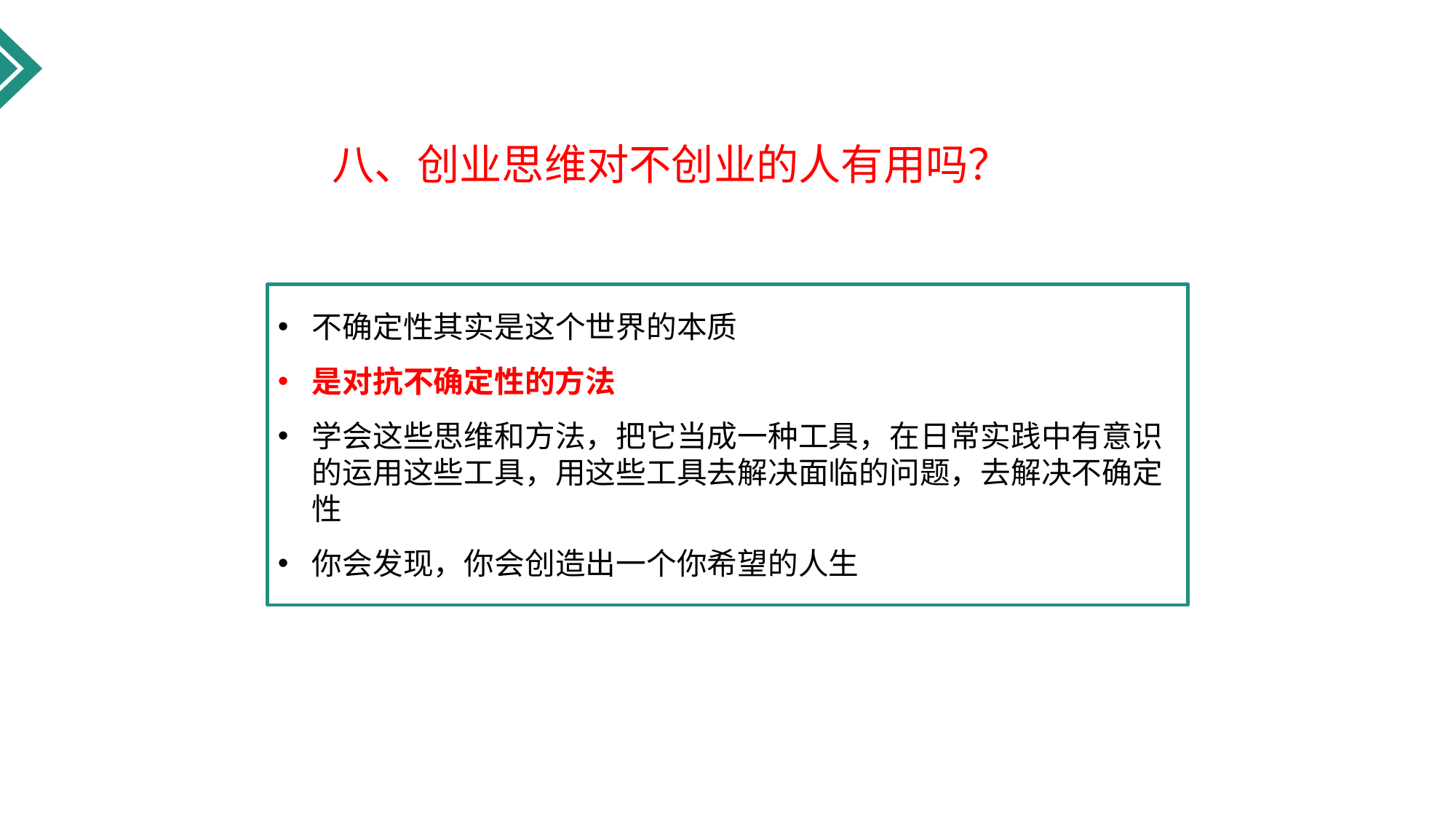

# 八、创业思维对不创业的人有用吗？
不确定性其实是这个世界的本质
是对抗不确定性的方法
学会这些思维和方法，把它当成一种工具，在日常实践中有意识的运用这些工具，用这些工具去解决面临的问题，去解决不确定性
你会发现，你会创造出一个你希望的人生